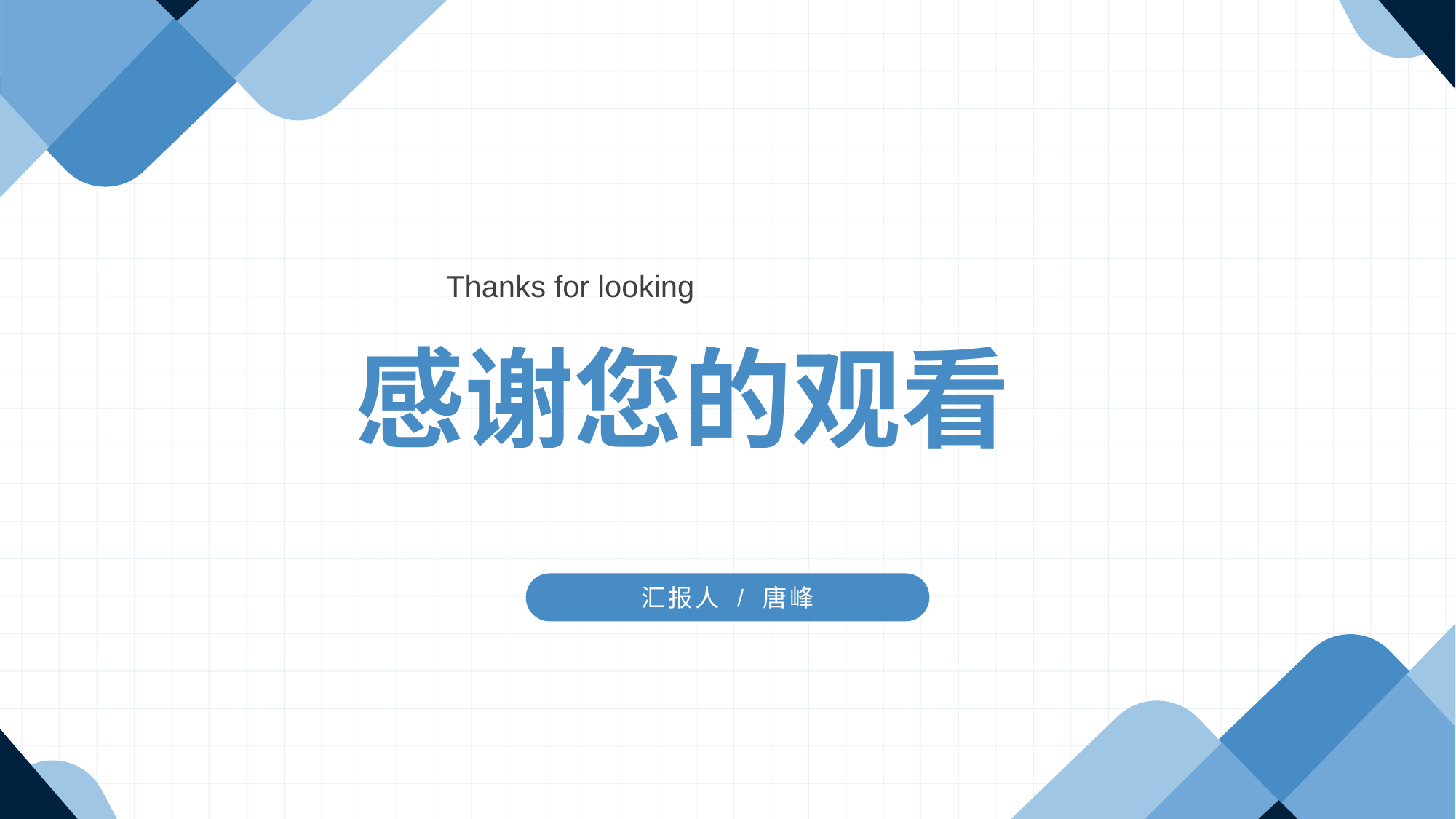

Thanks for looking
感谢您的观看
汇报人 / 唐峰